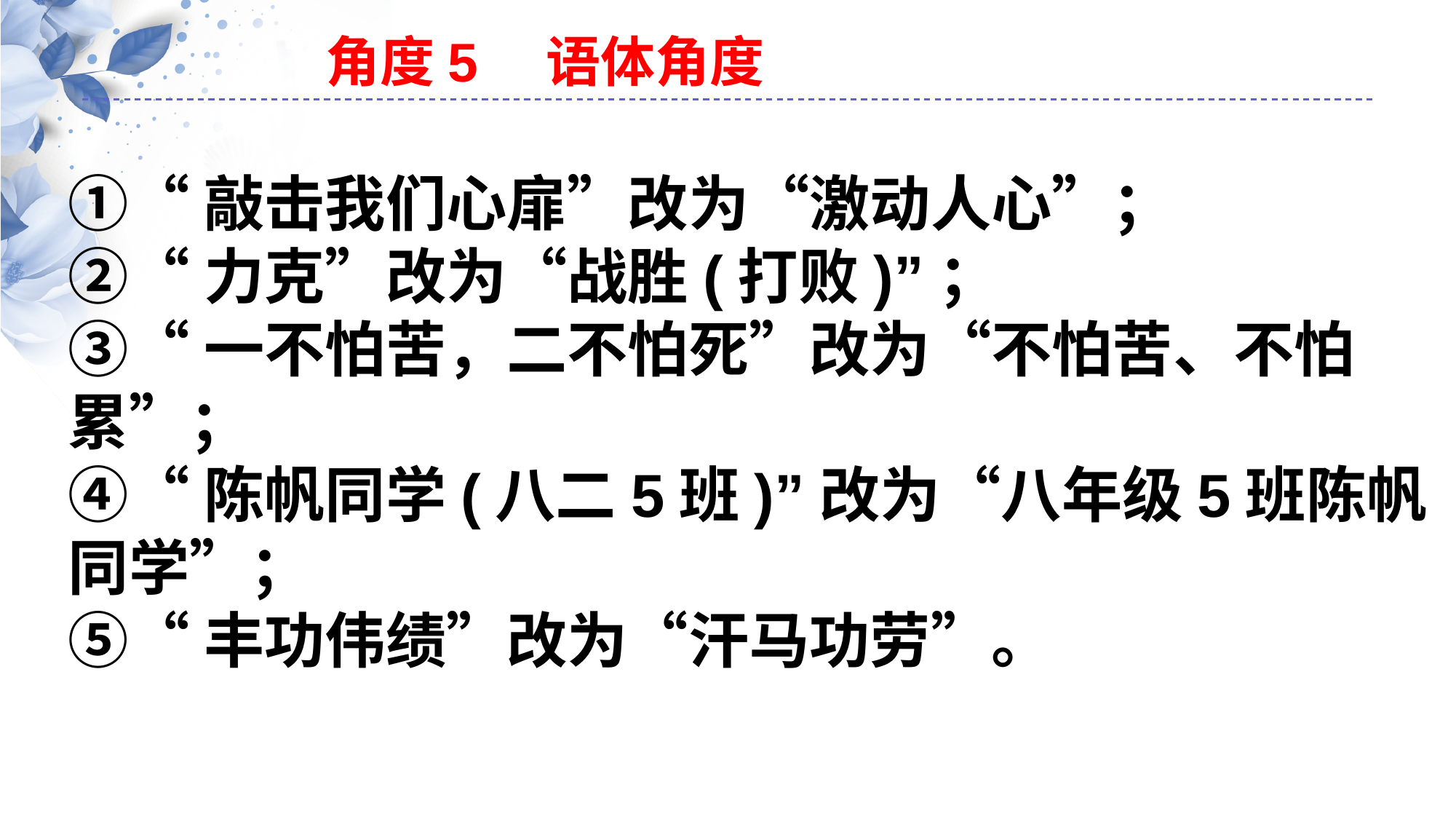

角度5　语体角度
①“敲击我们心扉”改为“激动人心”；
②“力克”改为“战胜(打败)”；
③“一不怕苦，二不怕死”改为“不怕苦、不怕累”；
④“陈帆同学(八二5班)”改为“八年级5班陈帆同学”；
⑤“丰功伟绩”改为“汗马功劳”。